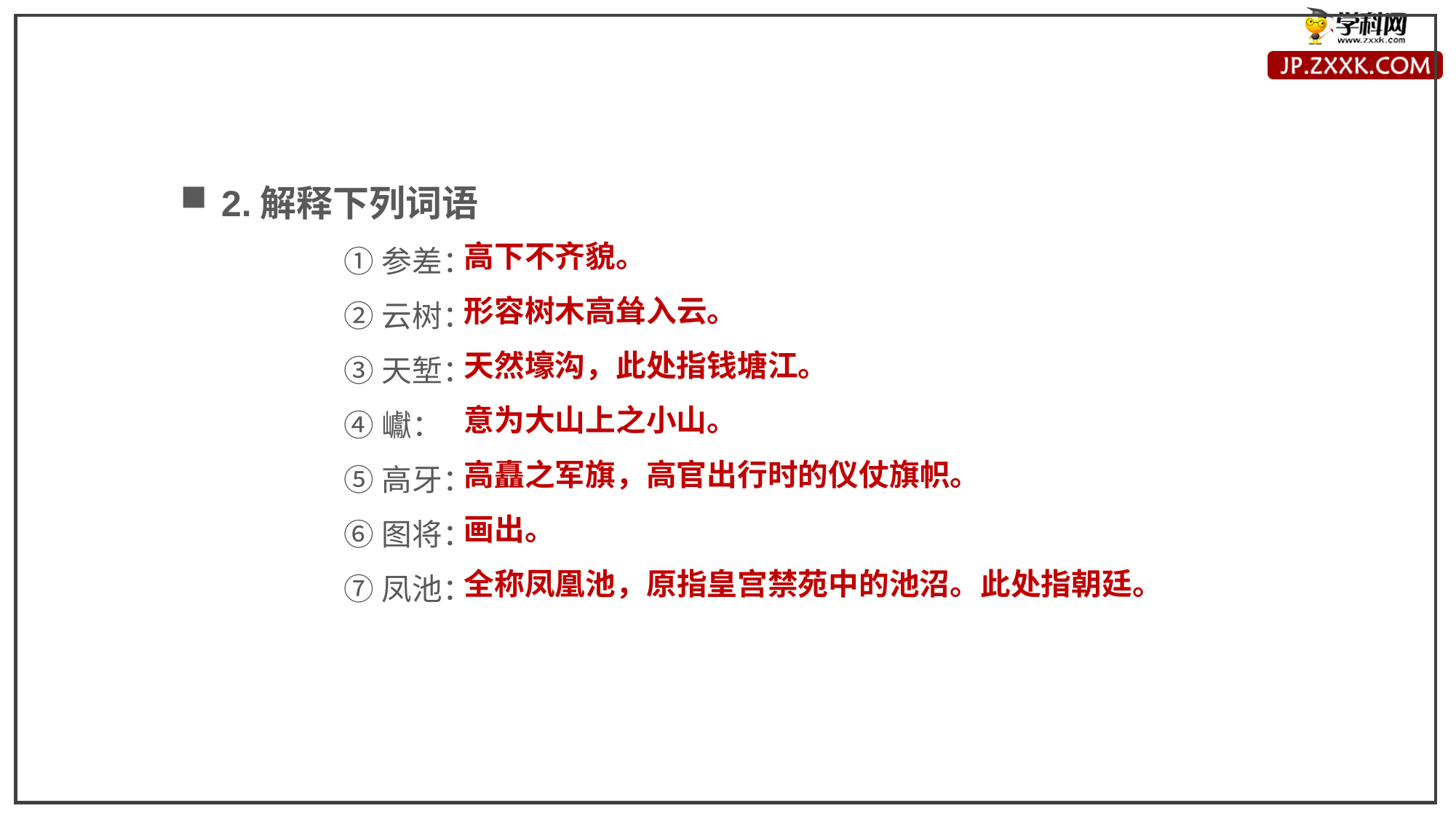

2.解释下列词语
①参差：
②云树：
③天堑：
④巘：
⑤高牙：
⑥图将：
⑦凤池：
高下不齐貌。
形容树木高耸入云。
天然壕沟，此处指钱塘江。
意为大山上之小山。
高矗之军旗，高官出行时的仪仗旗帜。
画出。
全称凤凰池，原指皇宫禁苑中的池沼。此处指朝廷。